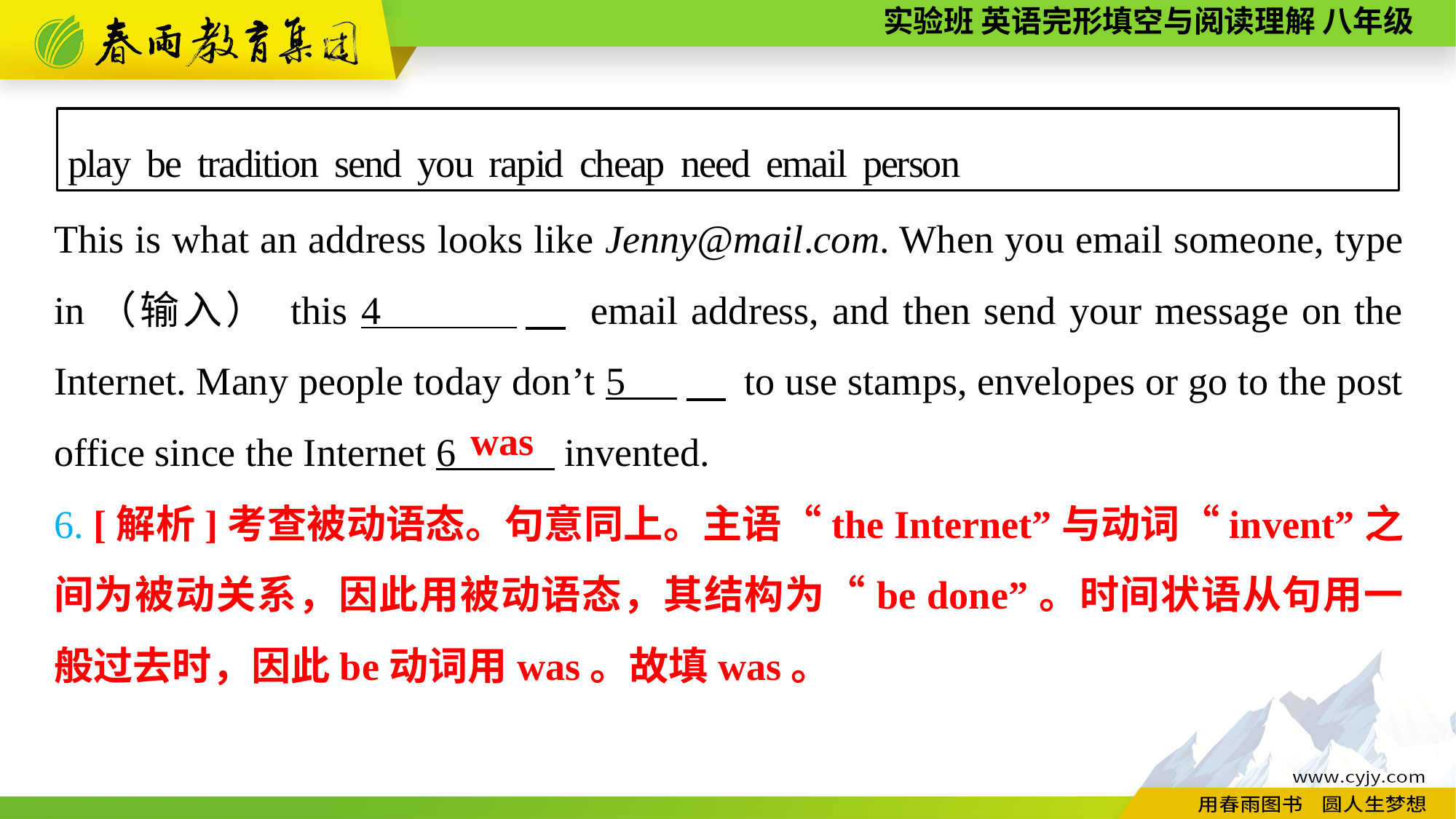

play  be  tradition  send  you  rapid  cheap  need  email  person
This is what an address looks like Jenny@mail.com. When you email someone, type in（输入） this 4          　 email address, and then send your message on the Internet. Many people today don’t 5     　 to use stamps, envelopes or go to the post office since the Internet 6           invented.
was
6. [解析]考查被动语态。句意同上。主语“the Internet”与动词“invent”之间为被动关系，因此用被动语态，其结构为“be done”。时间状语从句用一般过去时，因此be动词用was。故填was。